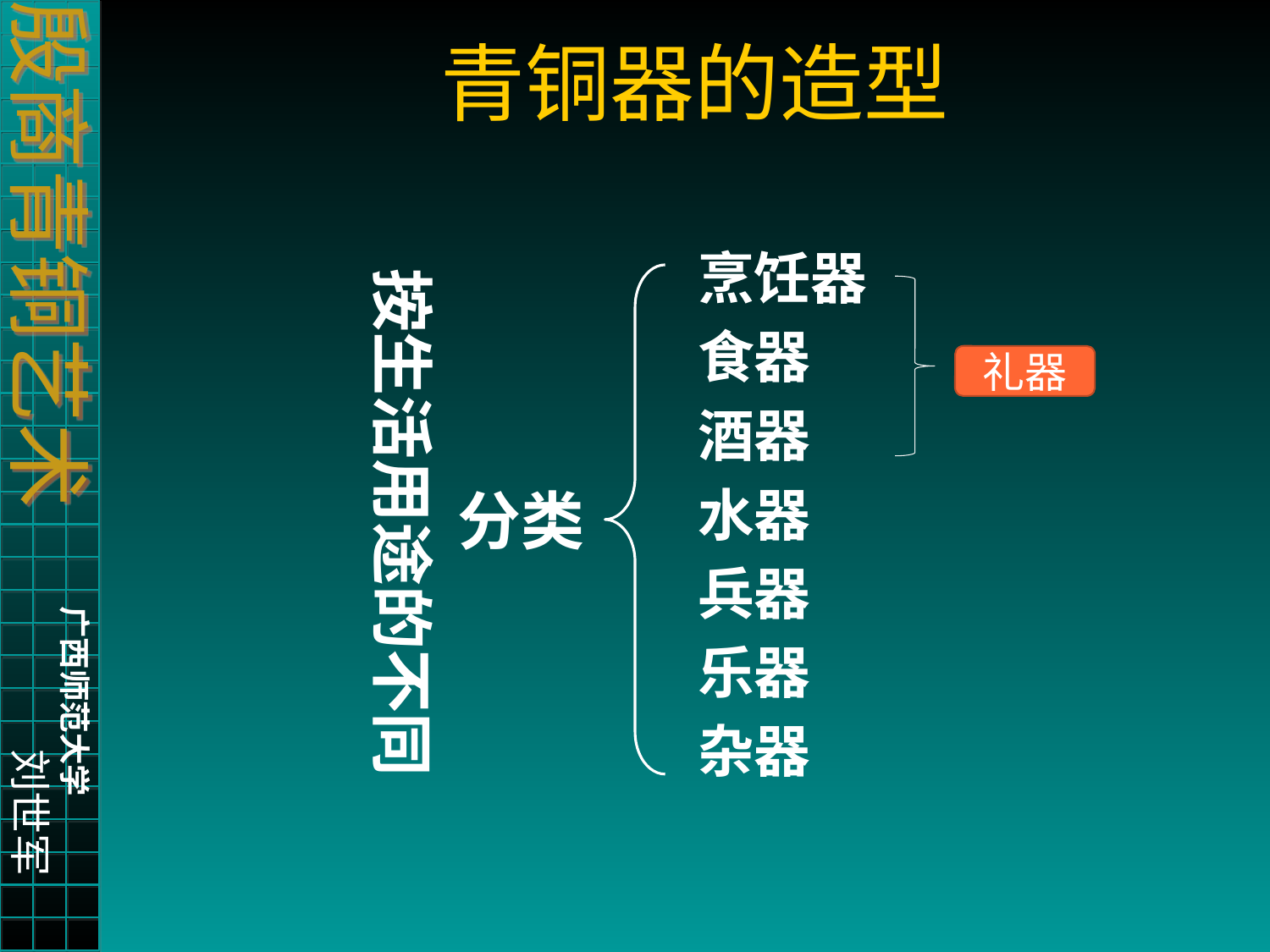

# 青铜器的造型
烹饪器
食器
酒器
水器
兵器
乐器
杂器
按生活用途的不同

礼器
分类